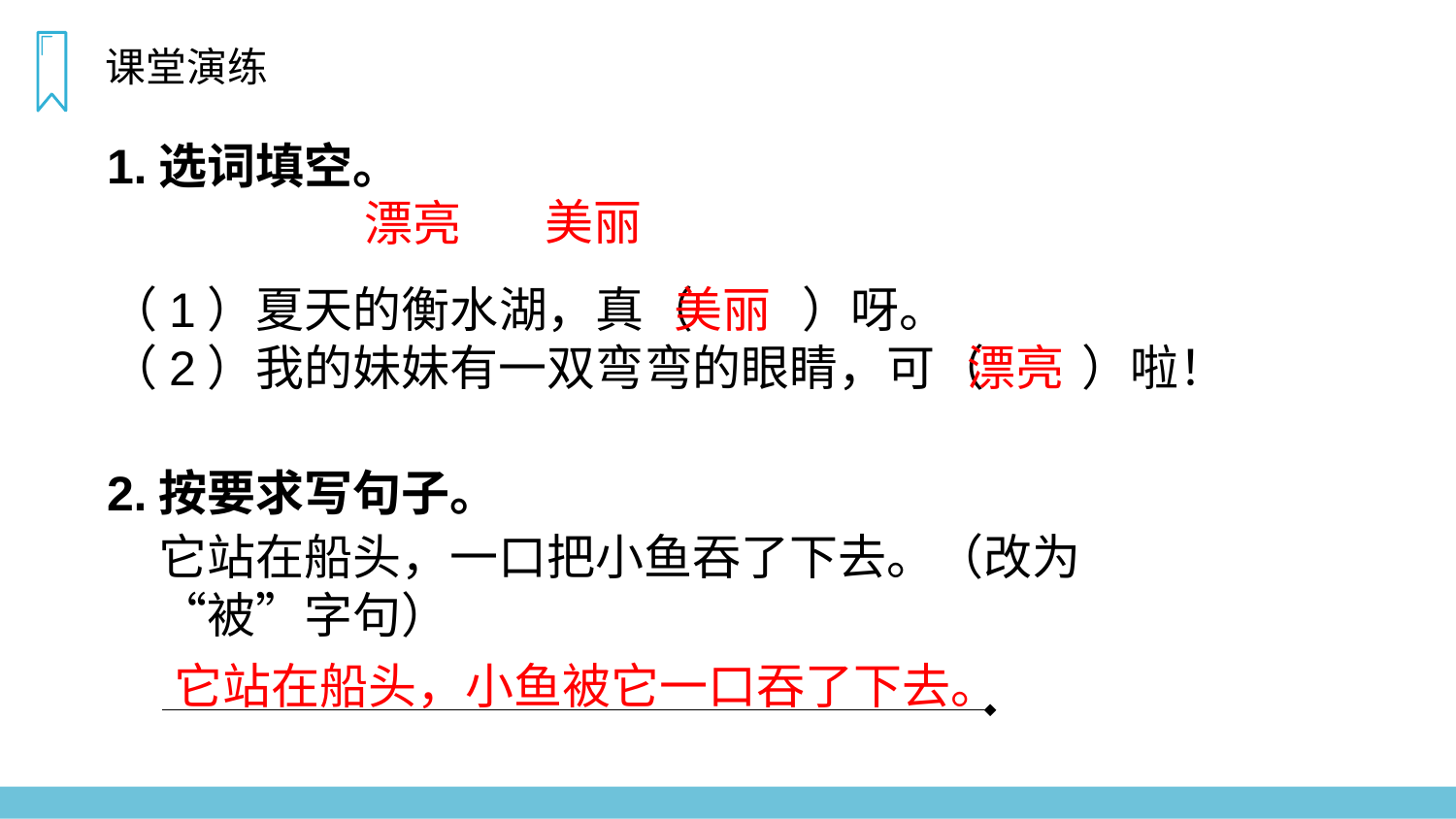

课堂演练
1.选词填空。
美丽
漂亮
美丽
（1）夏天的衡水湖，真（          ）呀。
（2）我的妹妹有一双弯弯的眼睛，可（         ）啦！
漂亮
2.按要求写句子。
它站在船头，一口把小鱼吞了下去。（改为“被”字句）

它站在船头，小鱼被它一口吞了下去。